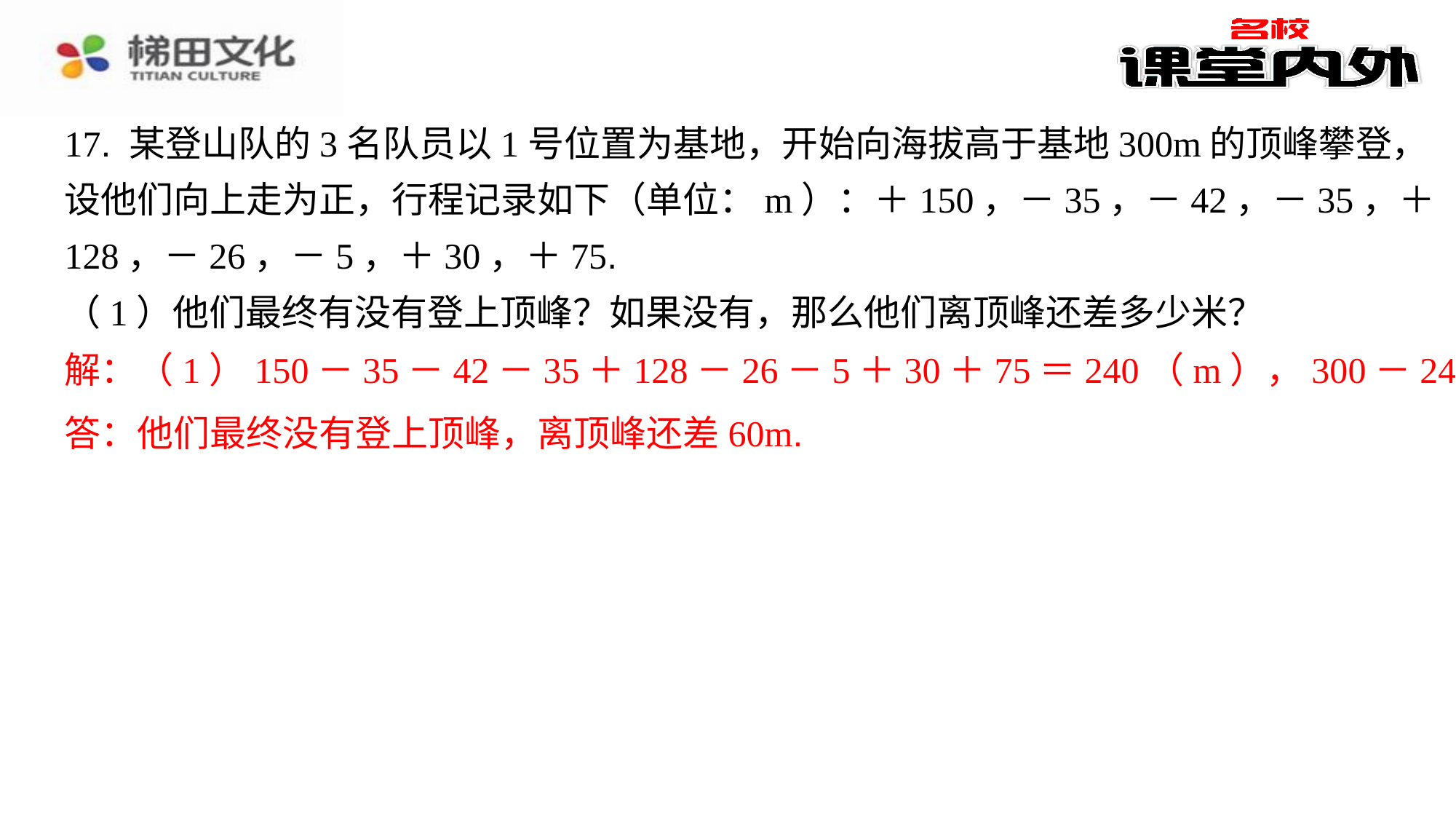

17. 某登山队的3名队员以1号位置为基地，开始向海拔高于基地300m的顶峰攀登，
设他们向上走为正，行程记录如下（单位：m）：＋150，－35，－42，－35，＋
128，－26，－5，＋30，＋75.
（1）他们最终有没有登上顶峰？如果没有，那么他们离顶峰还差多少米？
解：（1）150－35－42－35＋128－26－5＋30＋75＝240（m），300－240＝60
（m）.
答：他们最终没有登上顶峰，离顶峰还差60m.
解：（1）150－35－42－35＋128－26－5＋30＋75＝240（m），300－240＝60（m）.

答：他们最终没有登上顶峰，离顶峰还差60m.